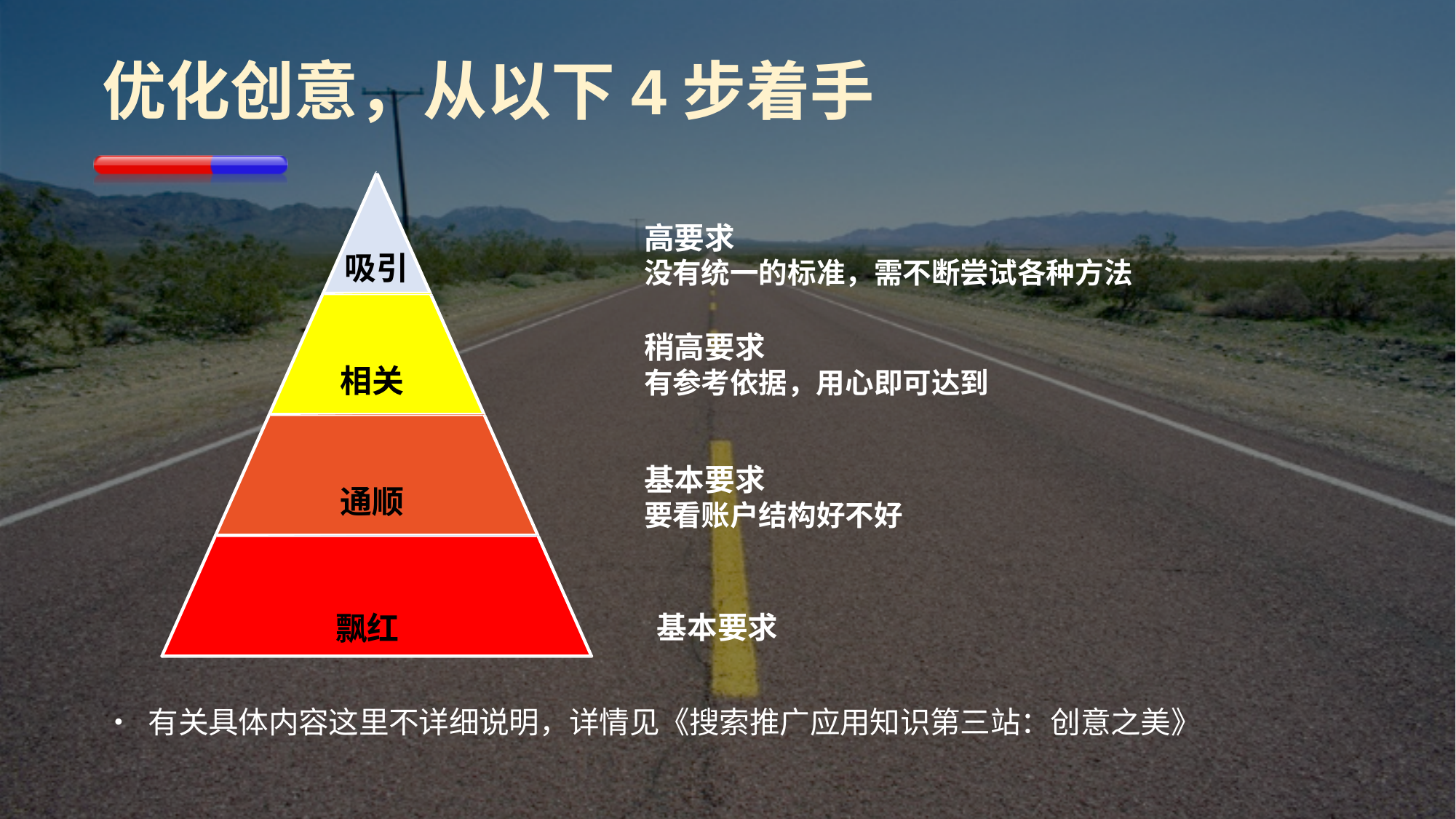

优化创意，从以下4步着手

高要求
没有统一的标准，需不断尝试各种方法
吸引

稍高要求
有参考依据，用心即可达到
相关

基本要求
要看账户结构好不好
通顺

飘红
基本要求
•	有关具体内容这里不详细说明，详情见《搜索推广应用知识第三站：创意之美》